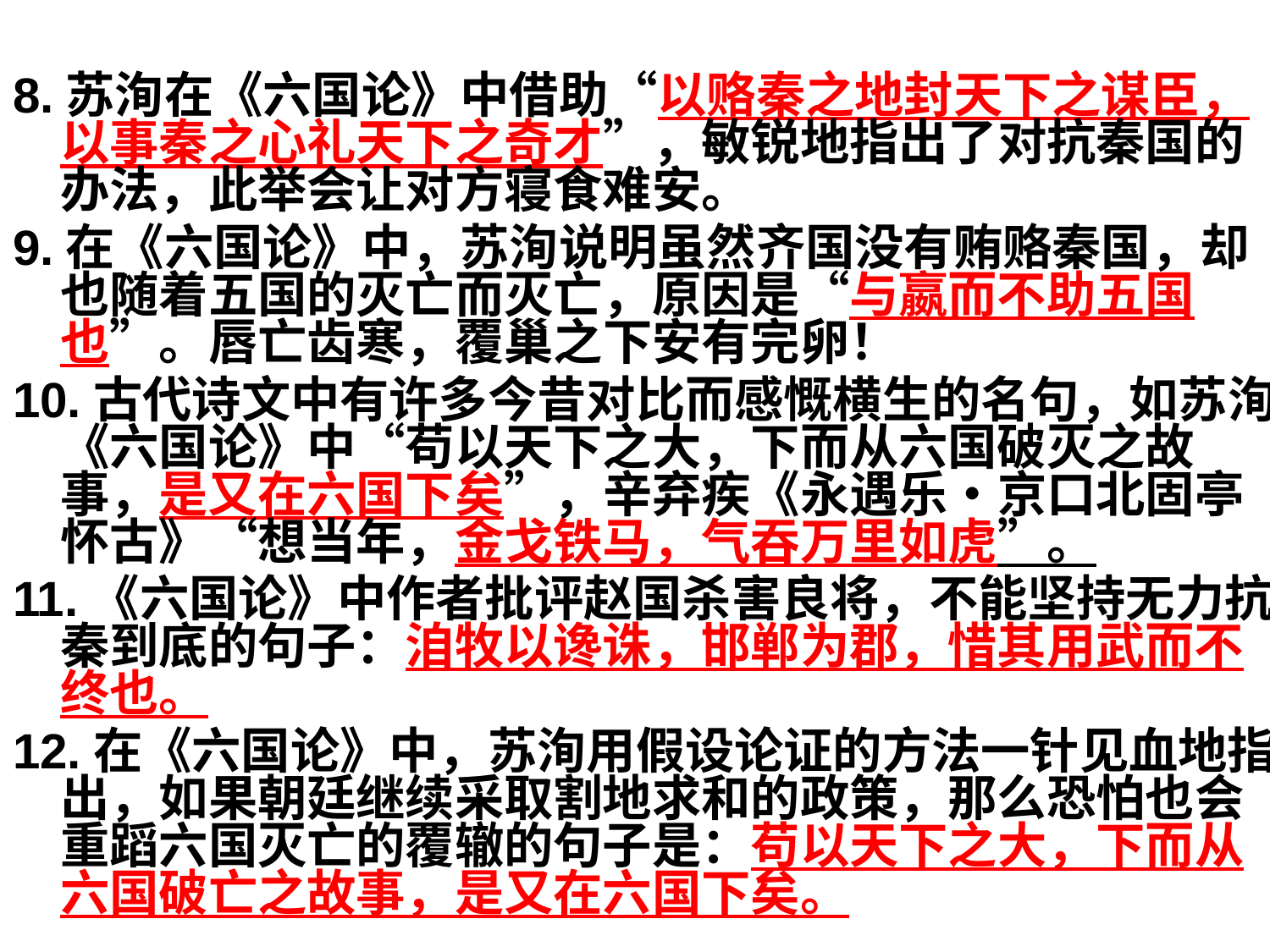

8.苏洵在《六国论》中借助“以赂秦之地封天下之谋臣，以事秦之心礼天下之奇才”，敏锐地指出了对抗秦国的办法，此举会让对方寝食难安。
9.在《六国论》中，苏洵说明虽然齐国没有贿赂秦国，却也随着五国的灭亡而灭亡，原因是“与嬴而不助五国也”。唇亡齿寒，覆巢之下安有完卵！
10.古代诗文中有许多今昔对比而感慨横生的名句，如苏洵 《六国论》中“苟以天下之大，下而从六国破灭之故事，是又在六国下矣”，辛弃疾《永遇乐•京口北固亭怀古》“想当年，金戈铁马，气吞万里如虎”。
11.《六国论》中作者批评赵国杀害良将，不能坚持无力抗秦到底的句子：洎牧以谗诛，邯郸为郡，惜其用武而不终也。
12.在《六国论》中，苏洵用假设论证的方法一针见血地指出，如果朝廷继续采取割地求和的政策，那么恐怕也会重蹈六国灭亡的覆辙的句子是：苟以天下之大，下而从六国破亡之故事，是又在六国下矣。